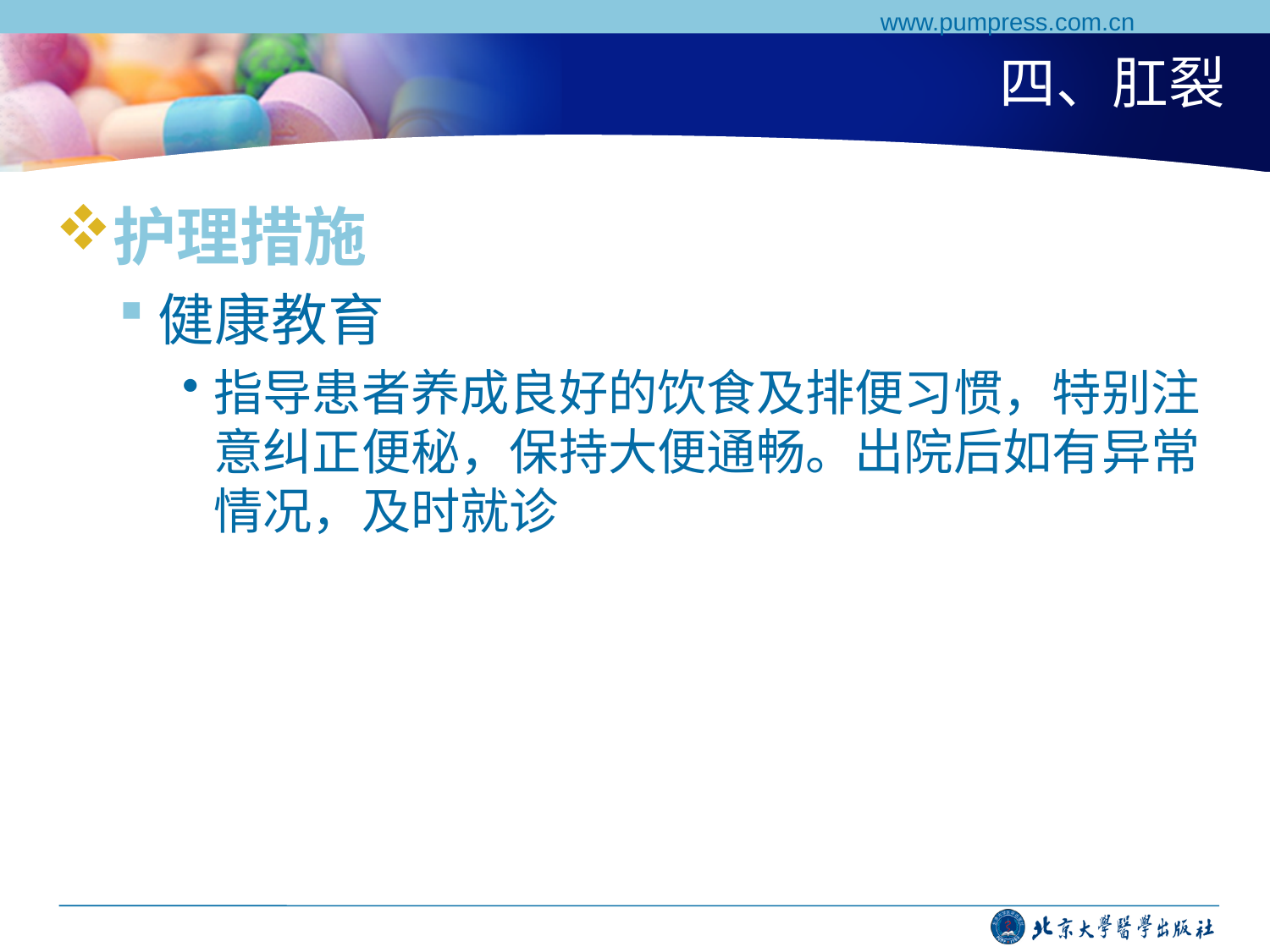

www.pumpress.com.cn
# 四、肛裂
护理措施
健康教育
指导患者养成良好的饮食及排便习惯，特别注意纠正便秘，保持大便通畅。出院后如有异常情况，及时就诊